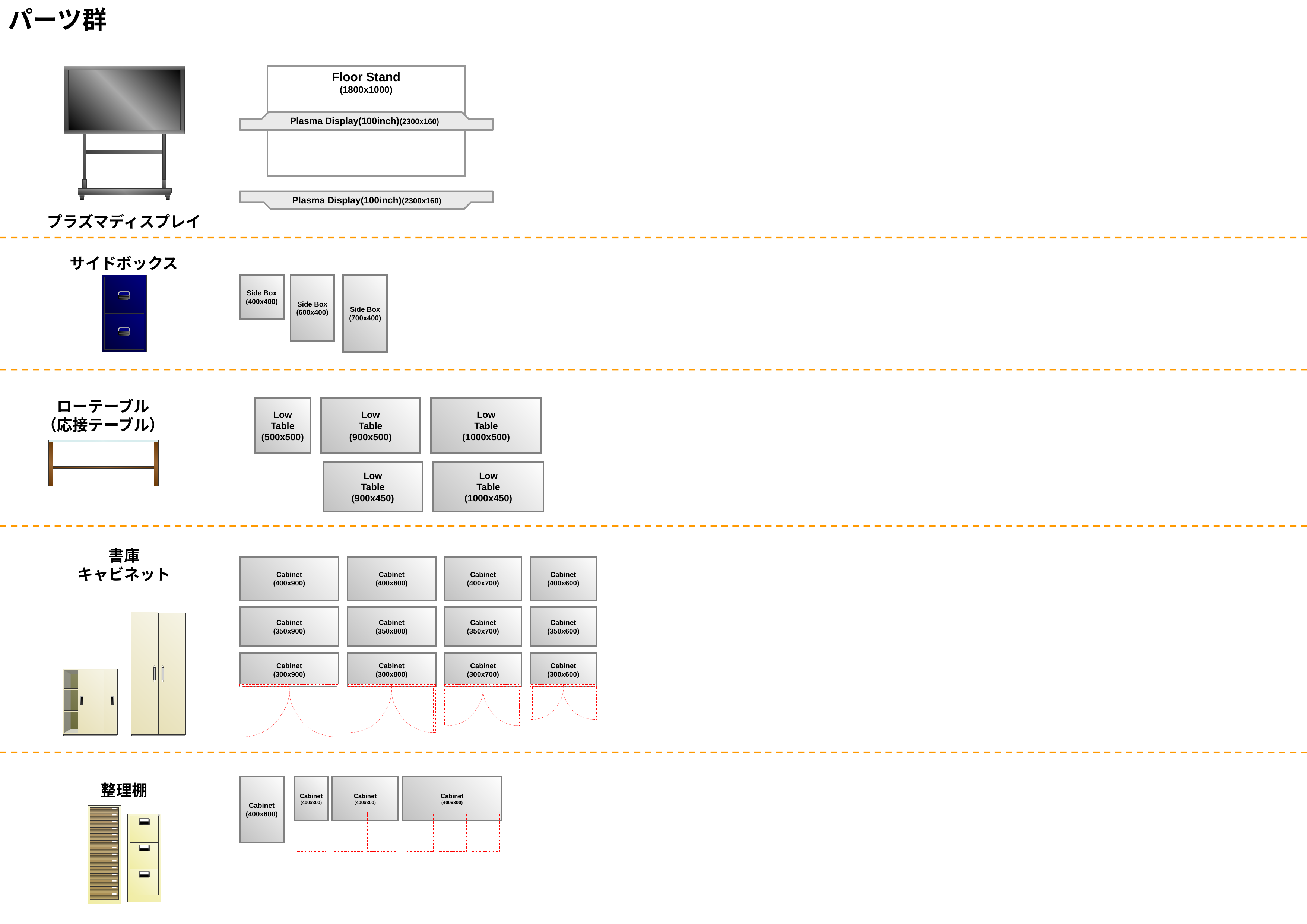

パーツ群

Floor Stand
(1800x1000)

Plasma Display(100inch)(2300x160)

Plasma Display(100inch)(2300x160)
プラズマディスプレイ

サイドボックス

Side Box
(400x400)
Side Box
(600x400)
Side Box
(700x400)

ローテーブル
（応接テーブル）
Low
Table
(500x500)
Low
Table
(900x500)
Low
Table
(1000x500)

Low
Table
(900x450)
Low
Table
(1000x450)

書庫
キャビネット
Cabinet
(400x900)
Cabinet
(400x800)
Cabinet
(400x700)
Cabinet
(400x600)
Cabinet
(350x900)
Cabinet
(350x800)
Cabinet
(350x700)
Cabinet
(350x600)

Cabinet
(300x900)
Cabinet
(300x800)
Cabinet
(300x700)
Cabinet
(300x600)

Cabinet
(400x600)
Cabinet
(400x300)
Cabinet
(400x300)
Cabinet
(400x300)
整理棚